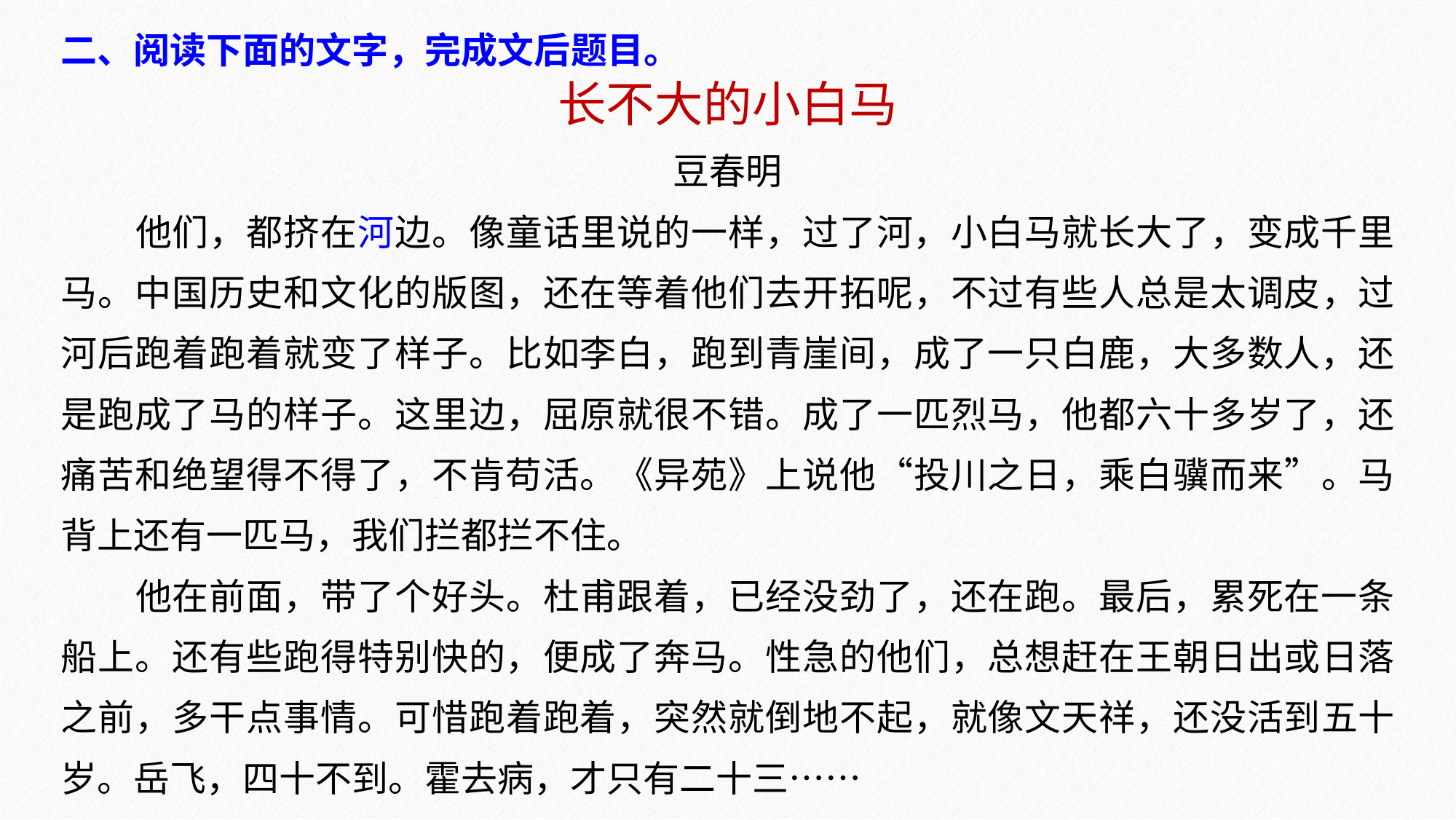

二、阅读下面的文字，完成文后题目。
长不大的小白马
豆春明
他们，都挤在河边。像童话里说的一样，过了河，小白马就长大了，变成千里马。中国历史和文化的版图，还在等着他们去开拓呢，不过有些人总是太调皮，过河后跑着跑着就变了样子。比如李白，跑到青崖间，成了一只白鹿，大多数人，还是跑成了马的样子。这里边，屈原就很不错。成了一匹烈马，他都六十多岁了，还痛苦和绝望得不得了，不肯苟活。《异苑》上说他“投川之日，乘白骥而来”。马背上还有一匹马，我们拦都拦不住。
他在前面，带了个好头。杜甫跟着，已经没劲了，还在跑。最后，累死在一条船上。还有些跑得特别快的，便成了奔马。性急的他们，总想赶在王朝日出或日落之前，多干点事情。可惜跑着跑着，突然就倒地不起，就像文天祥，还没活到五十岁。岳飞，四十不到。霍去病，才只有二十三……